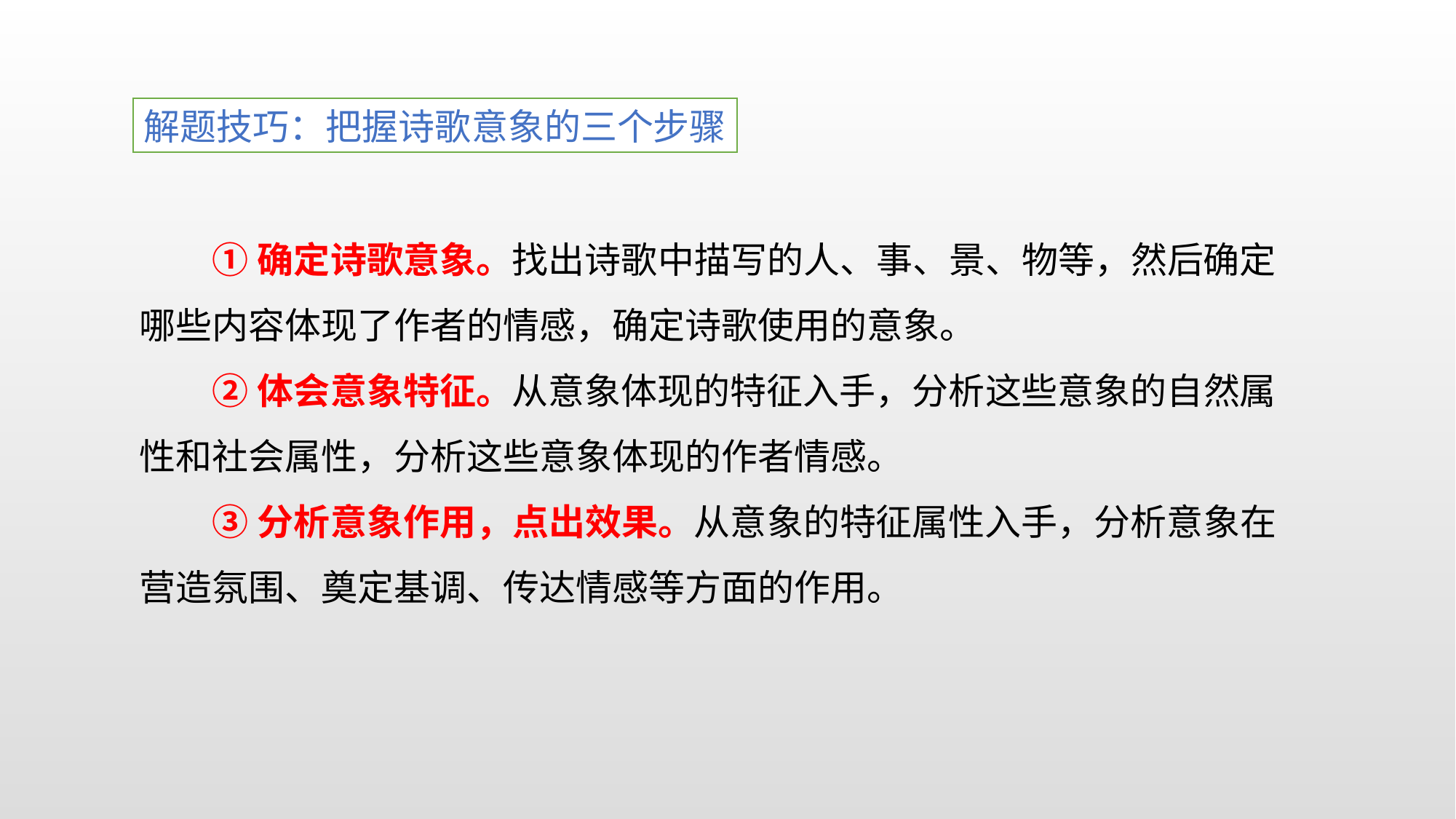

解题技巧：把握诗歌意象的三个步骤
①确定诗歌意象。找出诗歌中描写的人、事、景、物等，然后确定哪些内容体现了作者的情感，确定诗歌使用的意象。
②体会意象特征。从意象体现的特征入手，分析这些意象的自然属性和社会属性，分析这些意象体现的作者情感。
③分析意象作用，点出效果。从意象的特征属性入手，分析意象在营造氛围、奠定基调、传达情感等方面的作用。